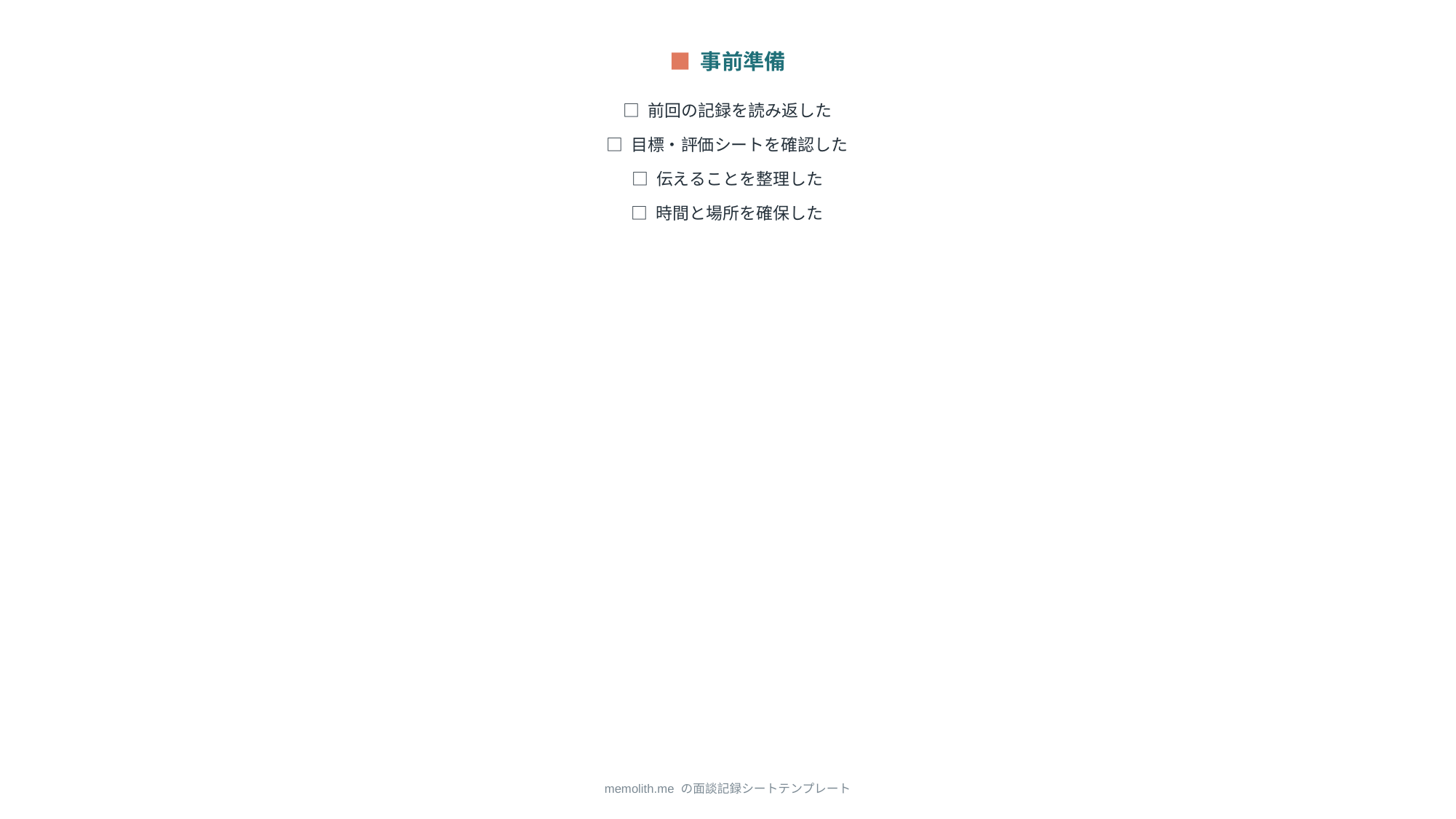

■ 事前準備
□ 前回の記録を読み返した
□ 目標・評価シートを確認した
□ 伝えることを整理した
□ 時間と場所を確保した
memolith.me の面談記録シートテンプレート